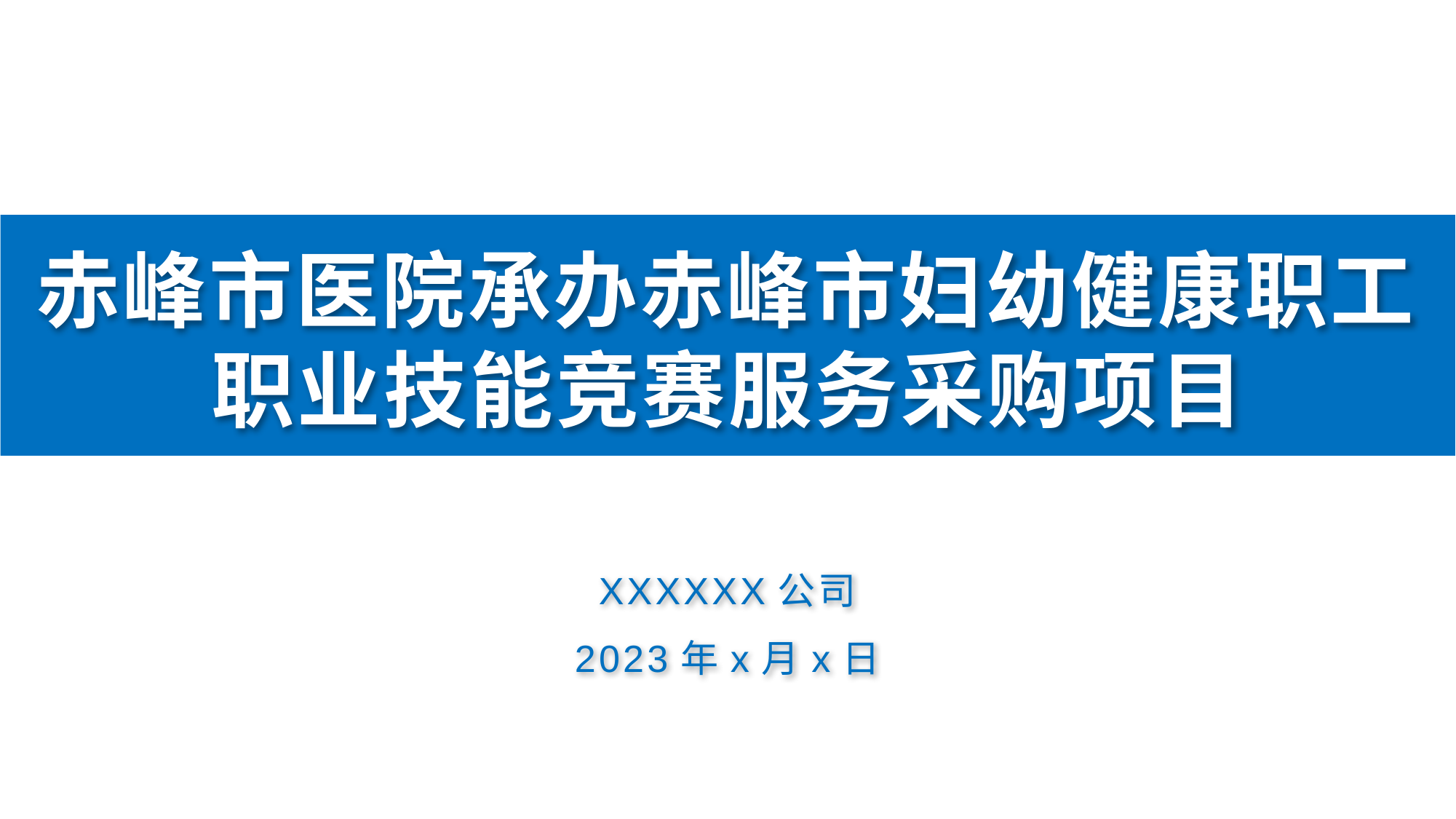

赤峰市医院承办赤峰市妇幼健康职工职业技能竞赛服务采购项目

XXXXXX公司
2023年x月x日